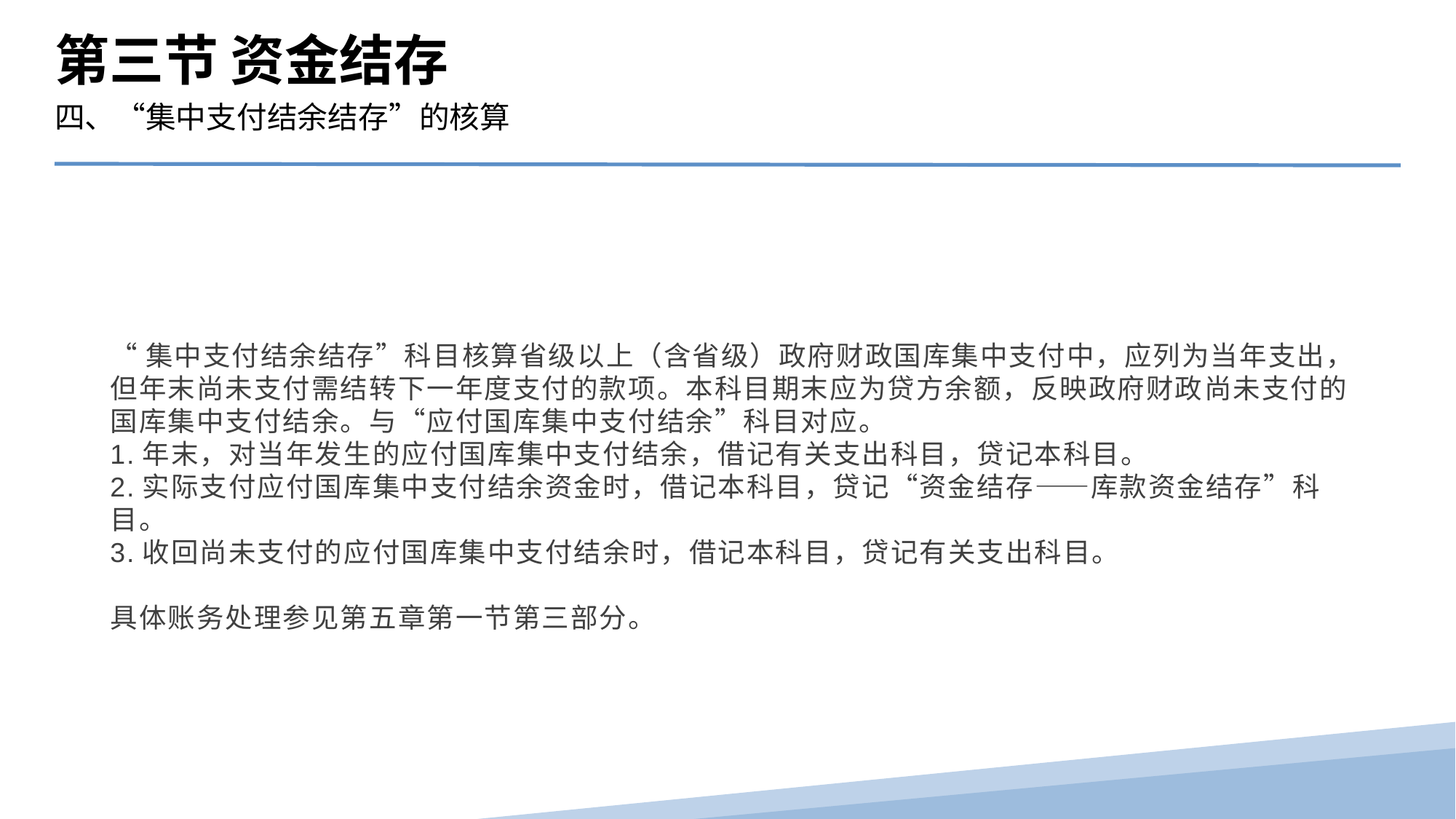

第三节 资金结存
四、“集中支付结余结存”的核算
“集中支付结余结存”科目核算省级以上（含省级）政府财政国库集中支付中，应列为当年支出，但年末尚未支付需结转下一年度支付的款项。本科目期末应为贷方余额，反映政府财政尚未支付的国库集中支付结余。与“应付国库集中支付结余”科目对应。
1.年末，对当年发生的应付国库集中支付结余，借记有关支出科目，贷记本科目。
2.实际支付应付国库集中支付结余资金时，借记本科目，贷记“资金结存——库款资金结存”科目。
3.收回尚未支付的应付国库集中支付结余时，借记本科目，贷记有关支出科目。
具体账务处理参见第五章第一节第三部分。